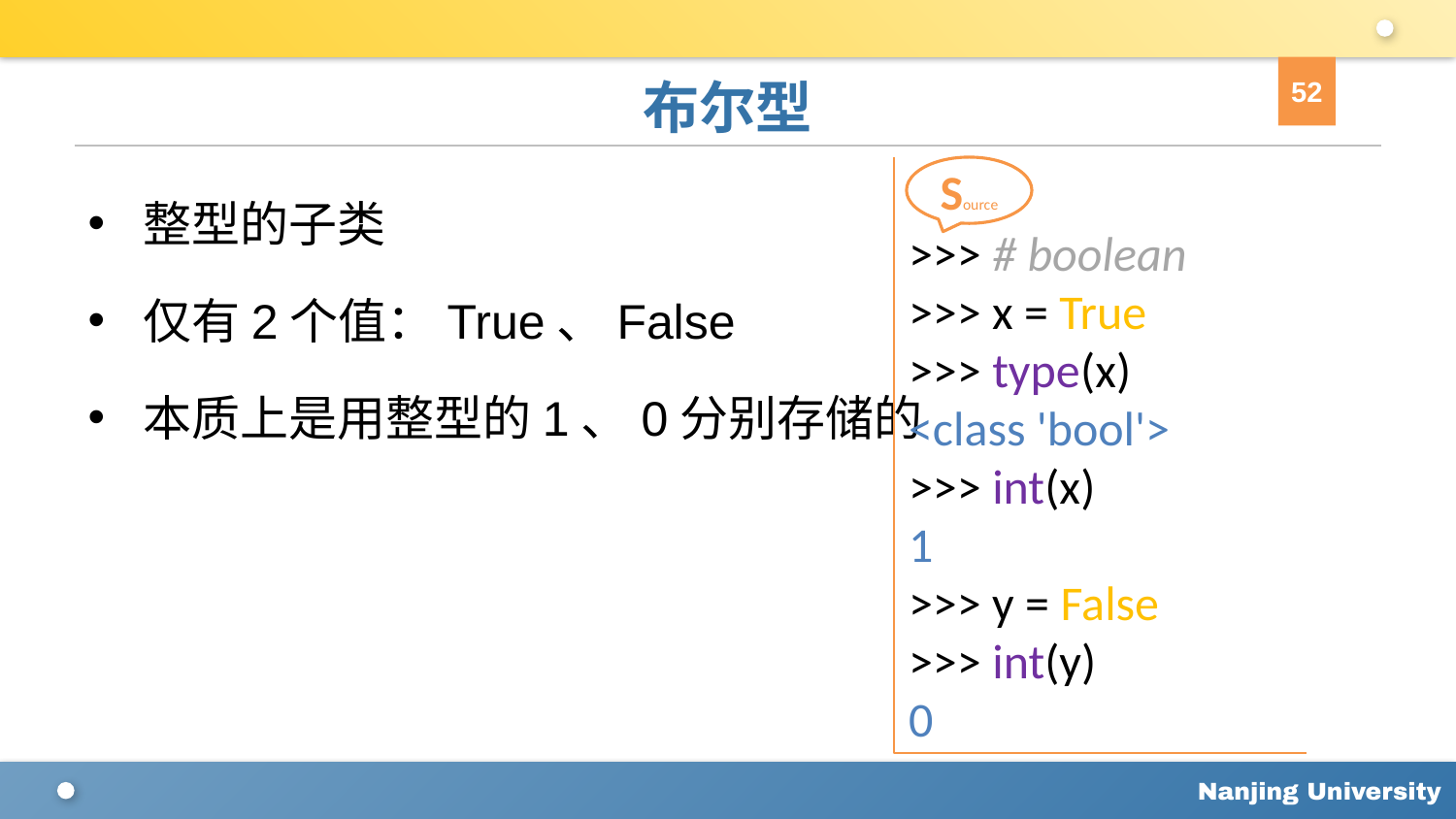

52
# 布尔型
整型的子类
仅有2个值：True、False
本质上是用整型的1、0分别存储的
Source

>>> # boolean
>>> x = True
>>> type(x)
<class 'bool'>
>>> int(x)
1
>>> y = False
>>> int(y)
0